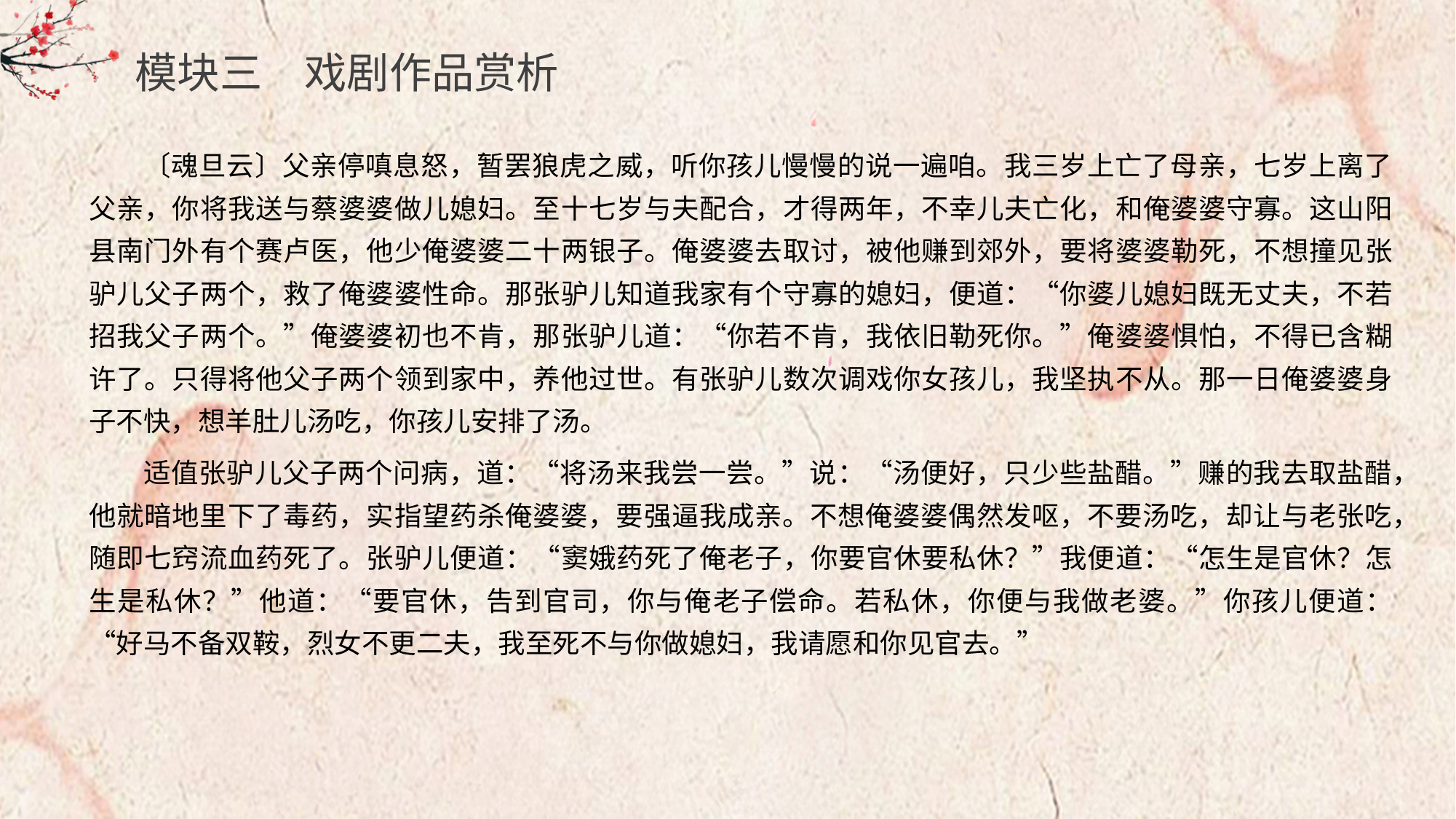

模块三　戏剧作品赏析
〔魂旦云〕父亲停嗔息怒，暂罢狼虎之威，听你孩儿慢慢的说一遍咱。我三岁上亡了母亲，七岁上离了父亲，你将我送与蔡婆婆做儿媳妇。至十七岁与夫配合，才得两年，不幸儿夫亡化，和俺婆婆守寡。这山阳县南门外有个赛卢医，他少俺婆婆二十两银子。俺婆婆去取讨，被他赚到郊外，要将婆婆勒死，不想撞见张驴儿父子两个，救了俺婆婆性命。那张驴儿知道我家有个守寡的媳妇，便道：“你婆儿媳妇既无丈夫，不若招我父子两个。”俺婆婆初也不肯，那张驴儿道：“你若不肯，我依旧勒死你。”俺婆婆惧怕，不得已含糊许了。只得将他父子两个领到家中，养他过世。有张驴儿数次调戏你女孩儿，我坚执不从。那一日俺婆婆身子不快，想羊肚儿汤吃，你孩儿安排了汤。
适值张驴儿父子两个问病，道：“将汤来我尝一尝。”说：“汤便好，只少些盐醋。”赚的我去取盐醋，他就暗地里下了毒药，实指望药杀俺婆婆，要强逼我成亲。不想俺婆婆偶然发呕，不要汤吃，却让与老张吃，随即七窍流血药死了。张驴儿便道：“窦娥药死了俺老子，你要官休要私休？”我便道：“怎生是官休？怎生是私休？”他道：“要官休，告到官司，你与俺老子偿命。若私休，你便与我做老婆。”你孩儿便道：“好马不备双鞍，烈女不更二夫，我至死不与你做媳妇，我请愿和你见官去。”